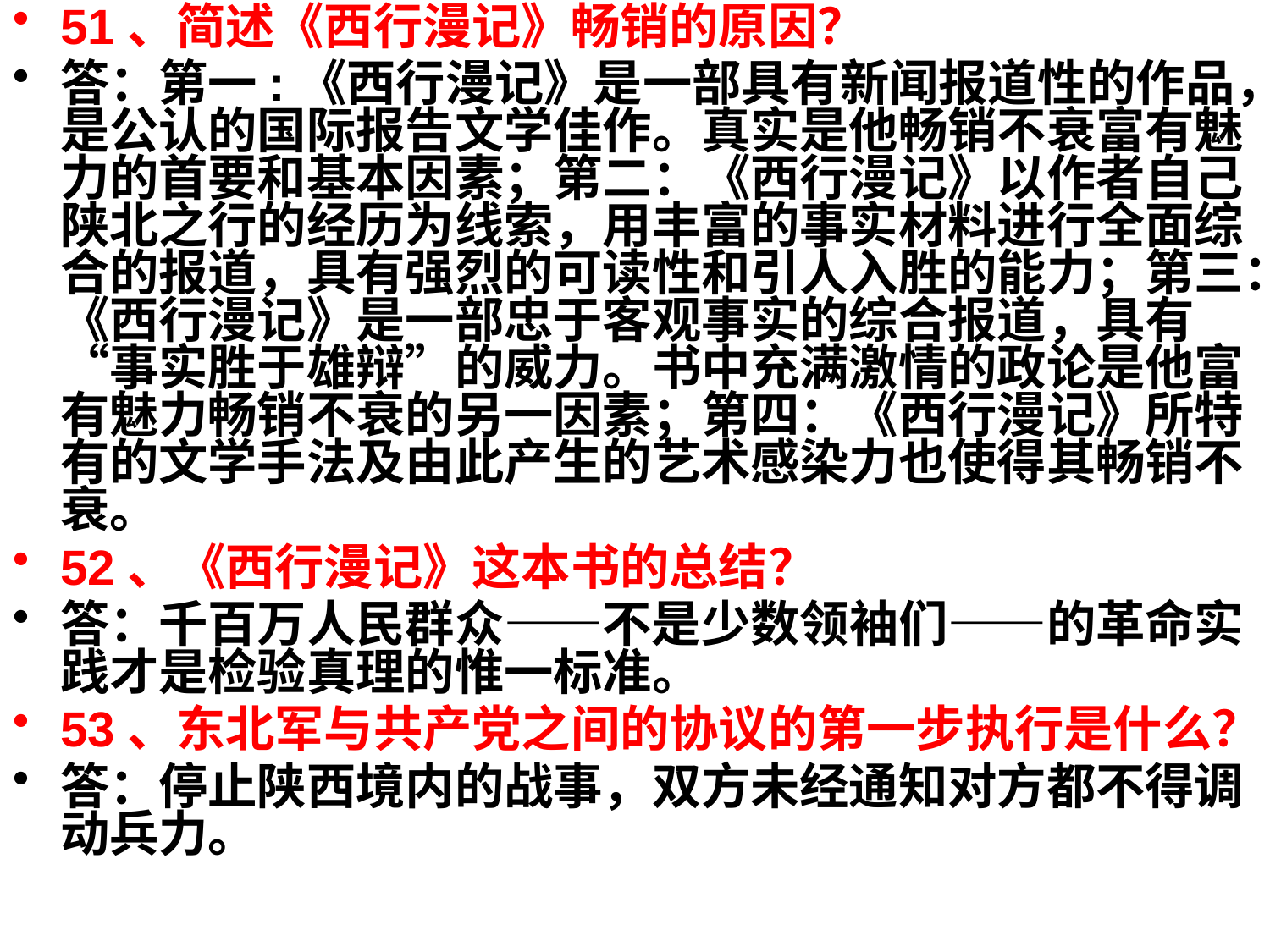

51、简述《西行漫记》畅销的原因？
答：第一:《西行漫记》是一部具有新闻报道性的作品，是公认的国际报告文学佳作。真实是他畅销不衰富有魅力的首要和基本因素；第二：《西行漫记》以作者自己陕北之行的经历为线索，用丰富的事实材料进行全面综合的报道，具有强烈的可读性和引人入胜的能力；第三：《西行漫记》是一部忠于客观事实的综合报道，具有“事实胜于雄辩”的威力。书中充满激情的政论是他富有魅力畅销不衰的另一因素；第四：《西行漫记》所特有的文学手法及由此产生的艺术感染力也使得其畅销不衰。
52、《西行漫记》这本书的总结？
答：千百万人民群众——不是少数领袖们——的革命实践才是检验真理的惟一标准。
53、东北军与共产党之间的协议的第一步执行是什么？
答：停止陕西境内的战事，双方未经通知对方都不得调动兵力。

#